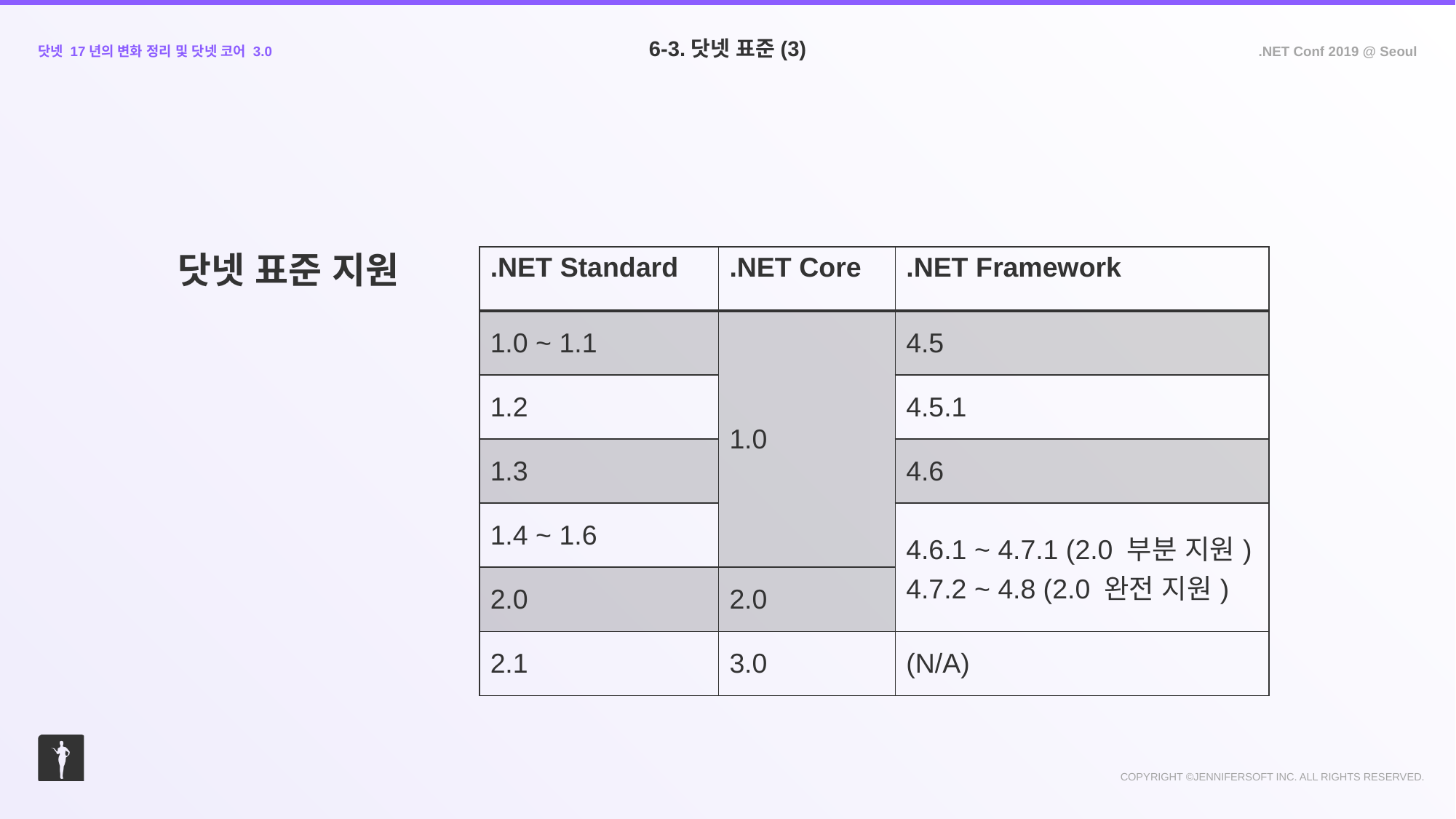

6-3.닷넷 표준(3)
닷넷 표준 지원
| .NET Standard | .NET Core | .NET Framework |
| --- | --- | --- |
| 1.0 ~ 1.1 | 1.0 | 4.5 |
| 1.2 |  | 4.5.1 |
| 1.3 |  | 4.6 |
| 1.4 ~ 1.6 |  | 4.6.1 ~ 4.7.1 (2.0 부분 지원) 4.7.2 ~ 4.8 (2.0 완전 지원) |
| 2.0 | 2.0 |  |
| 2.1 | 3.0 | (N/A) |